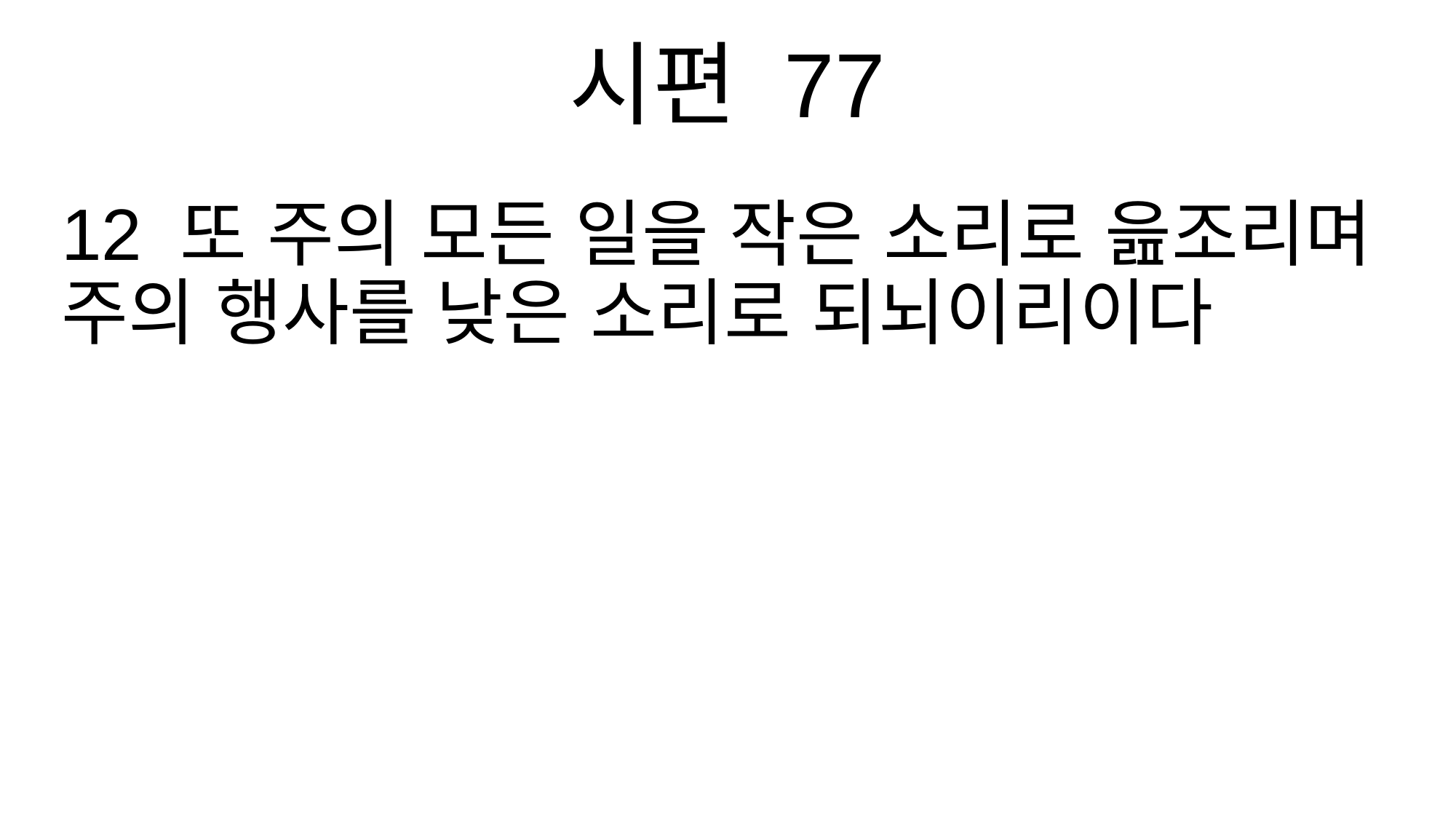

시편 77
12 또 주의 모든 일을 작은 소리로 읊조리며 주의 행사를 낮은 소리로 되뇌이리이다